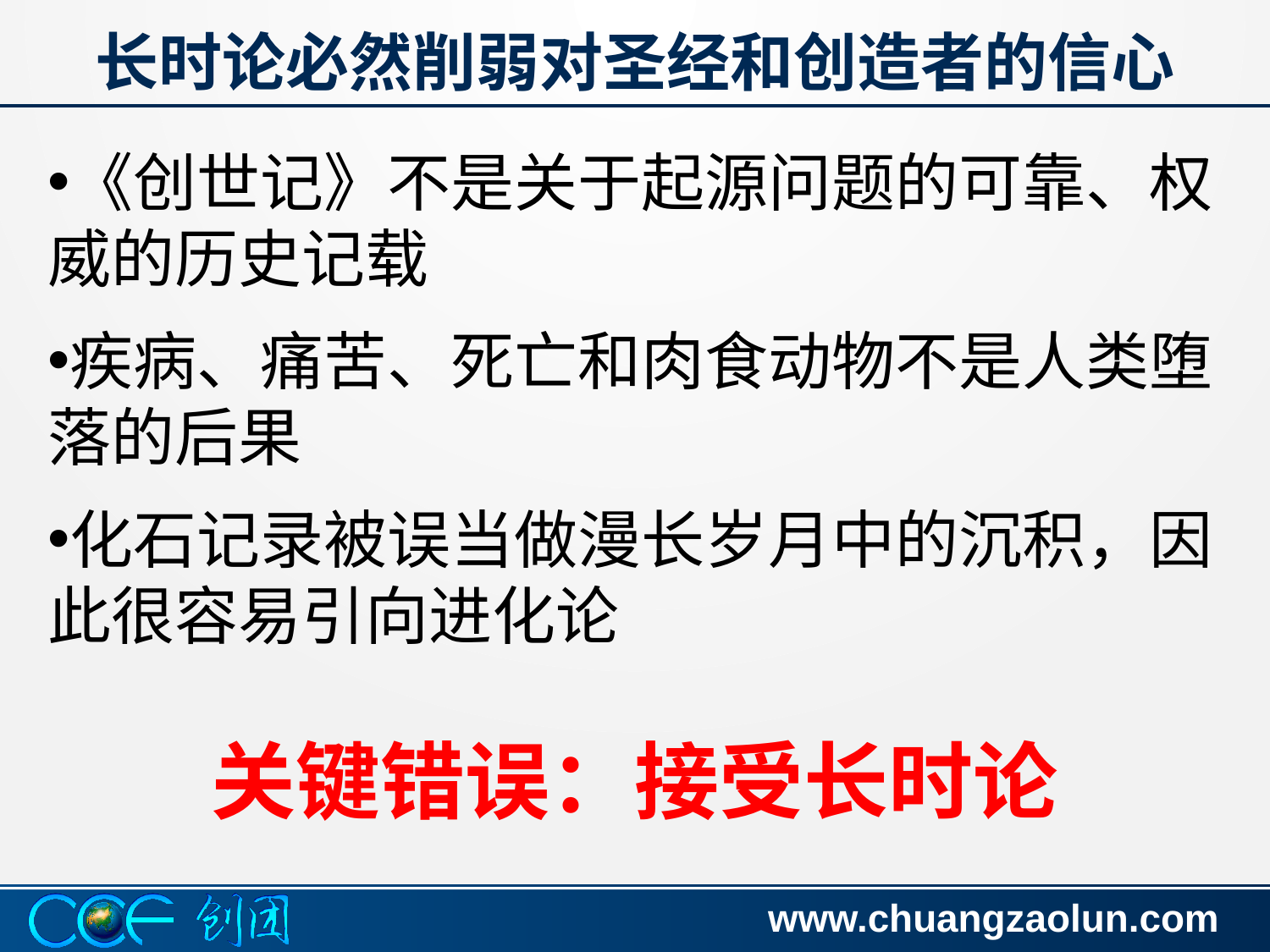

# 长时论必然削弱对圣经和创造者的信心
《创世记》不是关于起源问题的可靠、权威的历史记载

疾病、痛苦、死亡和肉食动物不是人类堕落的后果

化石记录被误当做漫长岁月中的沉积，因此很容易引向进化论

关键错误：接受长时论